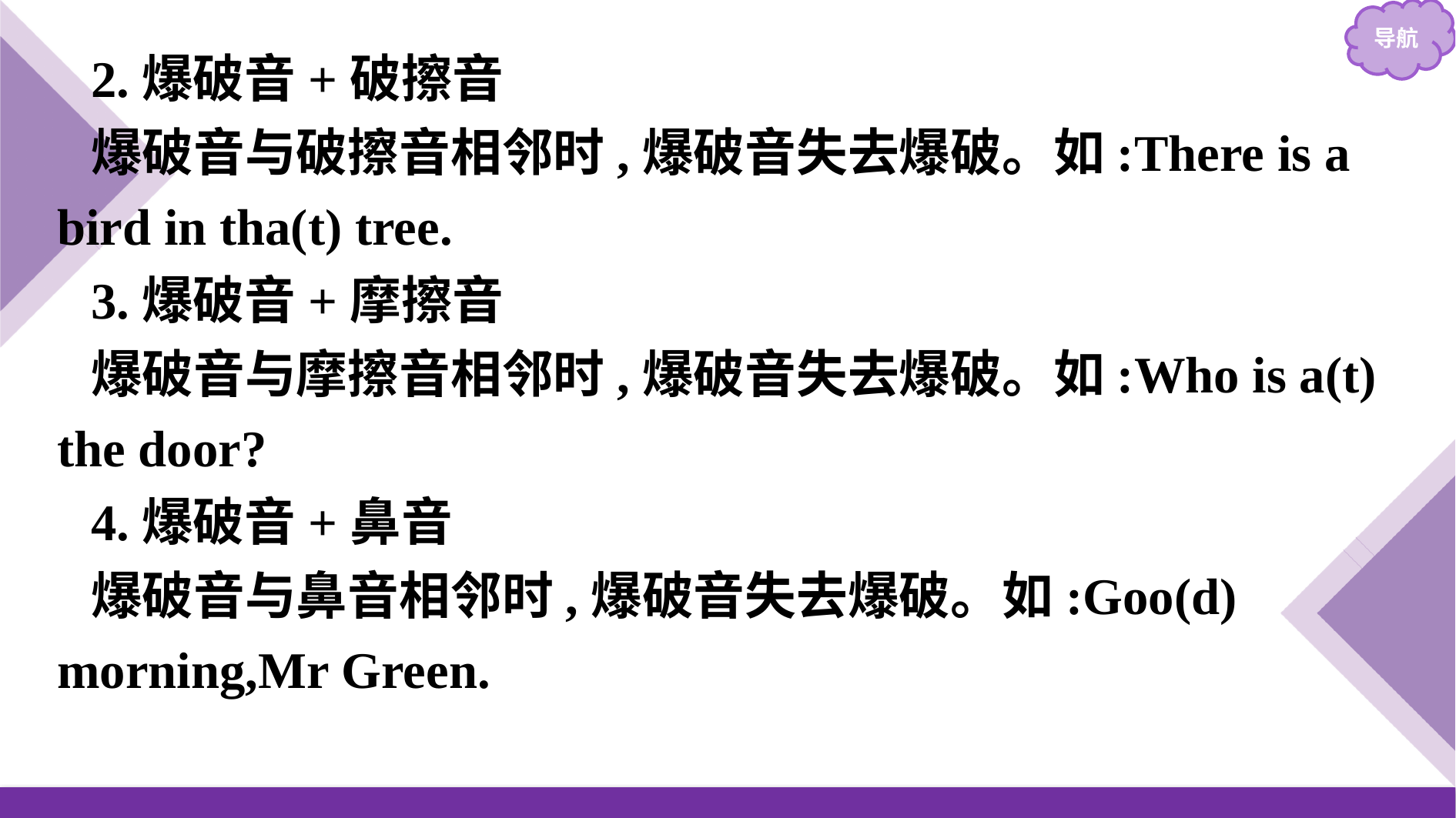

2.爆破音+破擦音
爆破音与破擦音相邻时,爆破音失去爆破。如:There is a bird in tha(t) tree.
3.爆破音+摩擦音
爆破音与摩擦音相邻时,爆破音失去爆破。如:Who is a(t) the door?
4.爆破音+鼻音
爆破音与鼻音相邻时,爆破音失去爆破。如:Goo(d) morning,Mr Green.